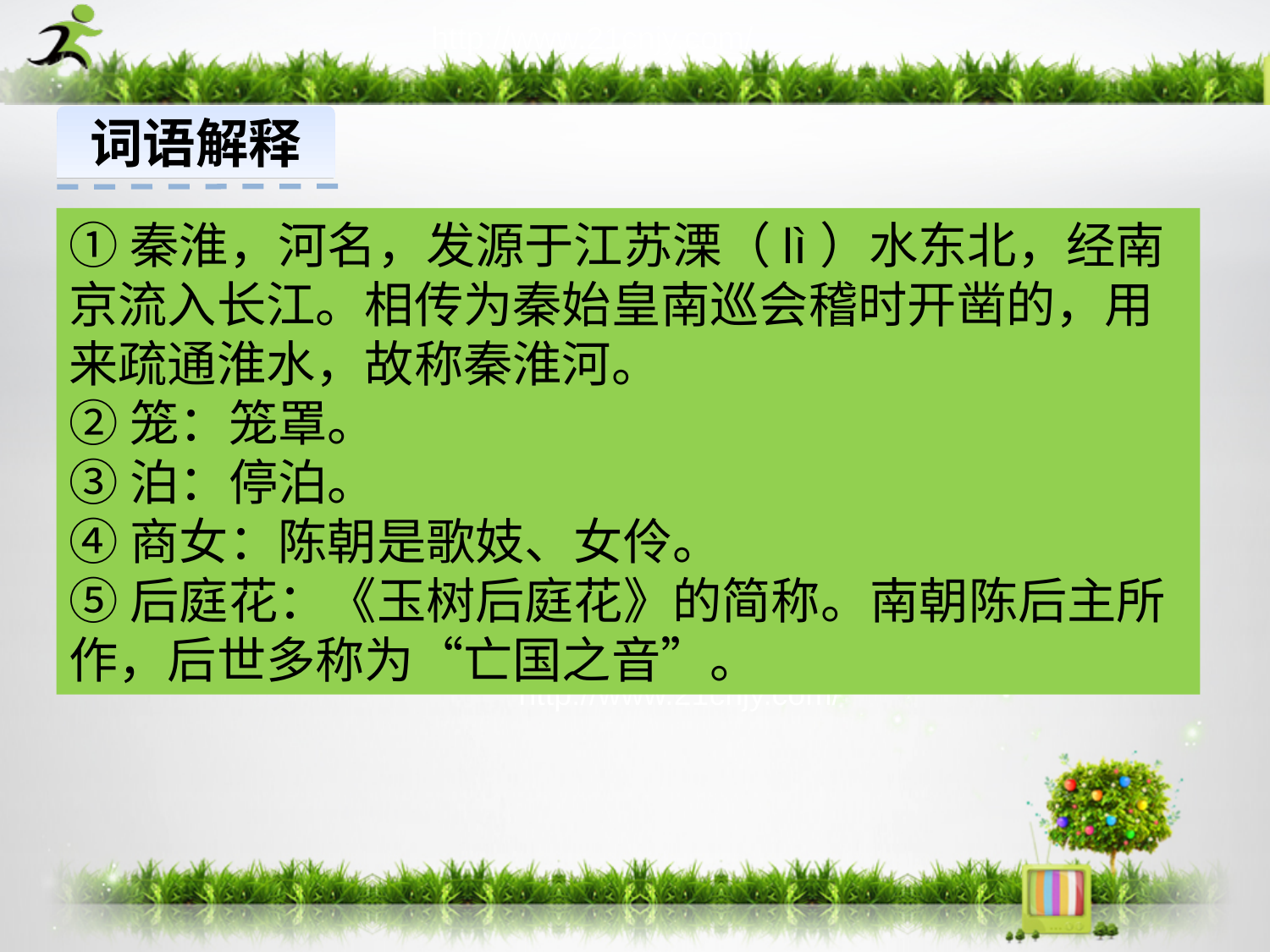

词语解释

①秦淮，河名，发源于江苏溧（lì）水东北，经南京流入长江。相传为秦始皇南巡会稽时开凿的，用来疏通淮水，故称秦淮河。
②笼：笼罩。
③泊：停泊。
④商女：陈朝是歌妓、女伶。
⑤后庭花：《玉树后庭花》的简称。南朝陈后主所作，后世多称为“亡国之音”。